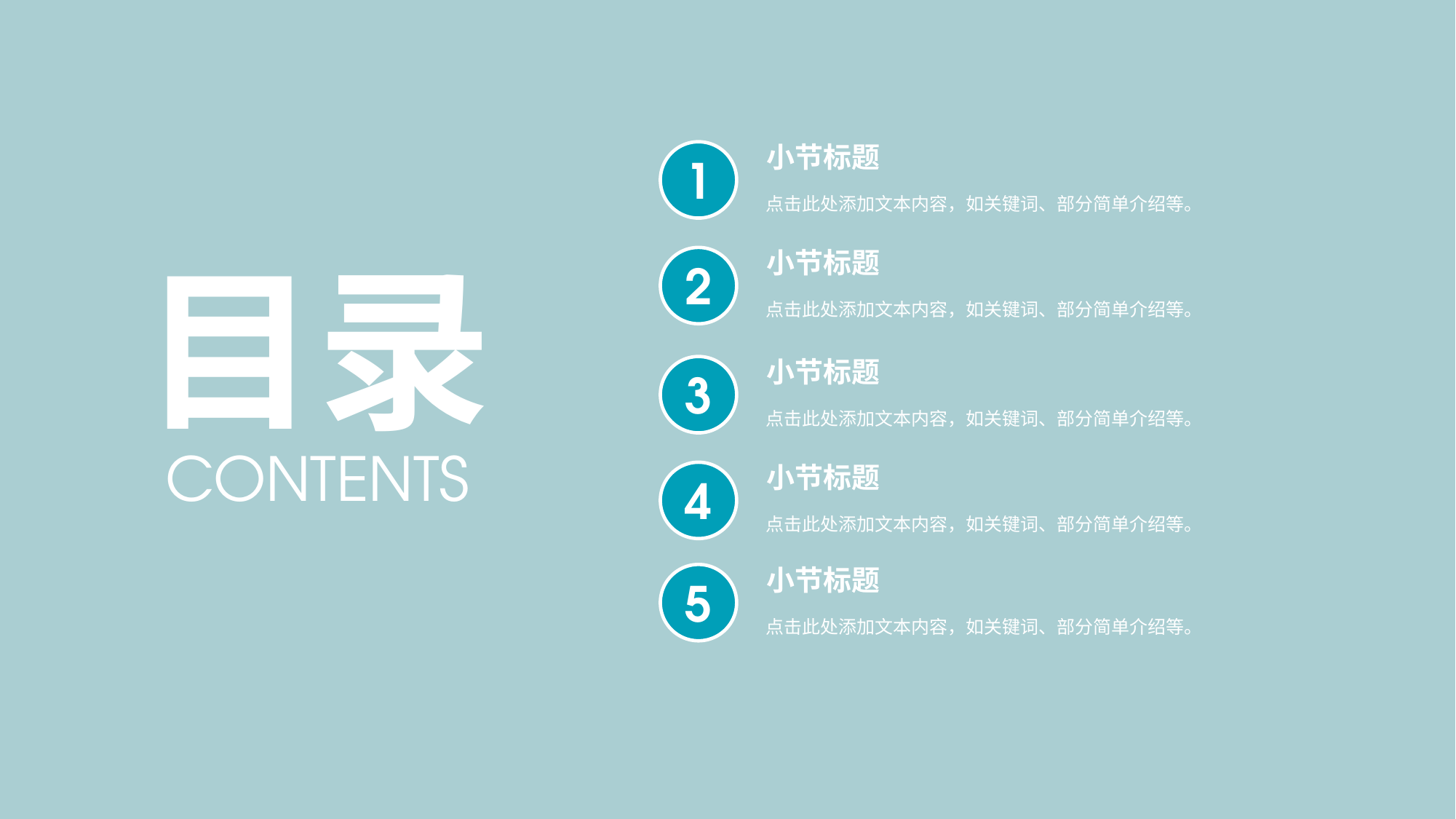

小节标题
1
点击此处添加文本内容，如关键词、部分简单介绍等。
目录
小节标题
2
点击此处添加文本内容，如关键词、部分简单介绍等。
小节标题
3
点击此处添加文本内容，如关键词、部分简单介绍等。
CONTENTS
小节标题
4
点击此处添加文本内容，如关键词、部分简单介绍等。
小节标题
5
点击此处添加文本内容，如关键词、部分简单介绍等。